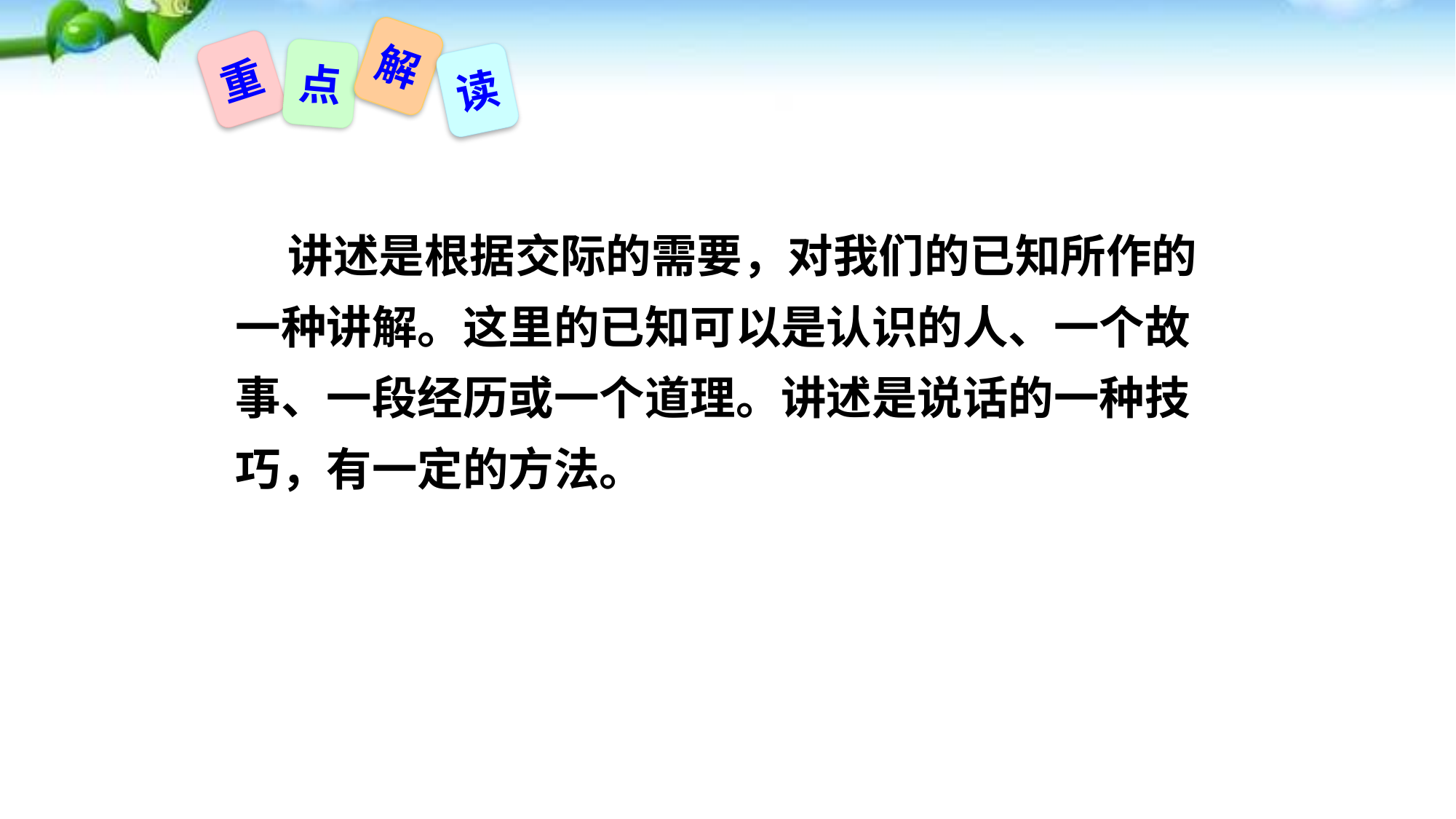

解
重
点
读
    讲述是根据交际的需要，对我们的已知所作的一种讲解。这里的已知可以是认识的人、一个故事、一段经历或一个道理。讲述是说话的一种技巧，有一定的方法。